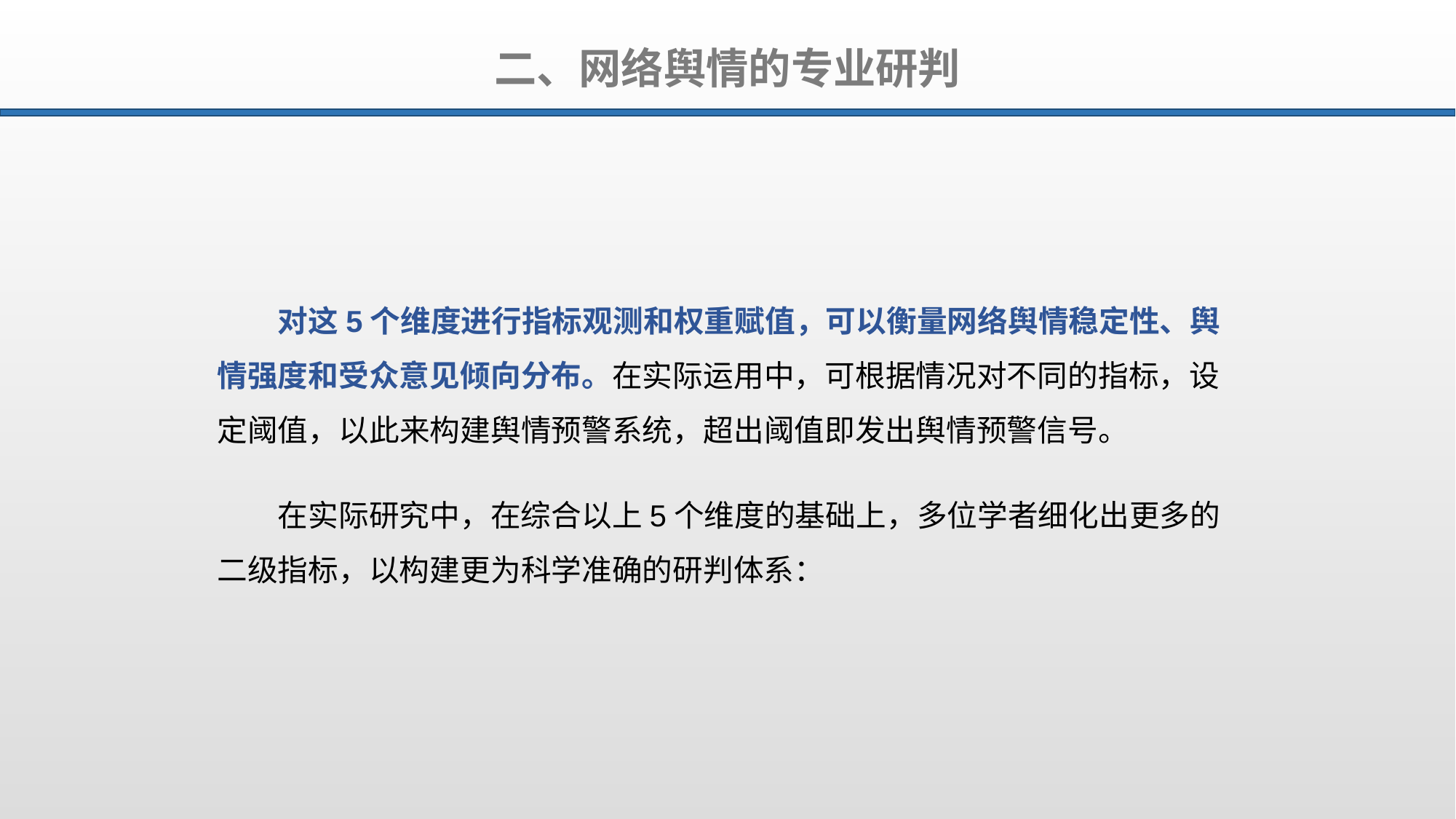

二、网络舆情的专业研判

对这5个维度进行指标观测和权重赋值，可以衡量网络舆情稳定性、舆情强度和受众意见倾向分布。在实际运用中，可根据情况对不同的指标，设定阈值，以此来构建舆情预警系统，超出阈值即发出舆情预警信号。
在实际研究中，在综合以上5个维度的基础上，多位学者细化出更多的二级指标，以构建更为科学准确的研判体系：